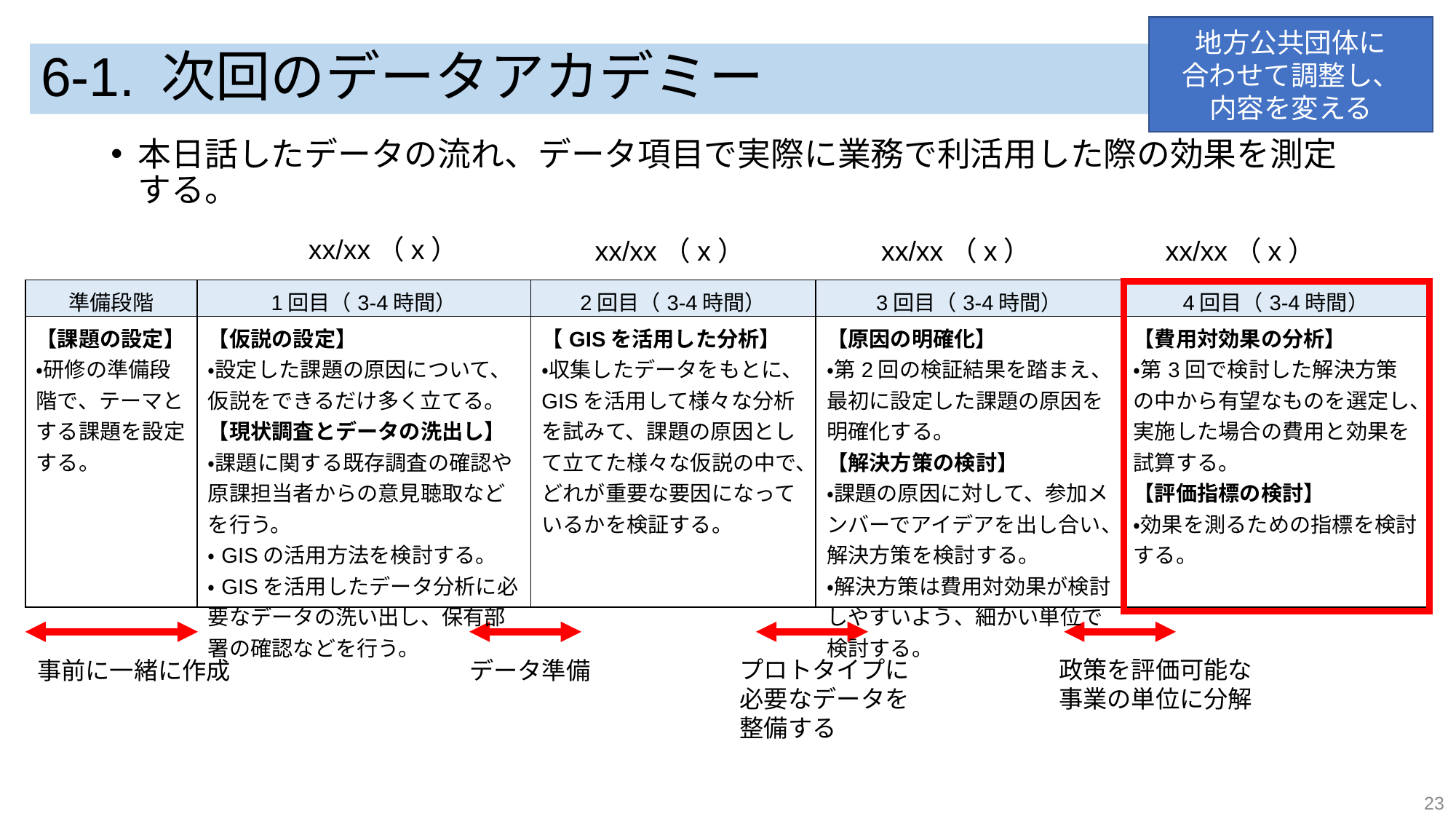

地方公共団体に
合わせて調整し、
内容を変える
# 6-1. 次回のデータアカデミー
本日話したデータの流れ、データ項目で実際に業務で利活用した際の効果を測定する。

xx/xx（x）
xx/xx（x）
xx/xx（x）
xx/xx（x）
| 準備段階 | 1回目（3-4時間） | 2回目（3-4時間） | 3回目（3-4時間） | 4回目（3-4時間） |
| --- | --- | --- | --- | --- |
| 【課題の設定】 ・研修の準備段階で、テーマとする課題を設定する。 | 【仮説の設定】 ・設定した課題の原因について、仮説をできるだけ多く立てる。 【現状調査とデータの洗出し】 ・課題に関する既存調査の確認や原課担当者からの意見聴取などを行う。 ・GISの活用方法を検討する。 ・GISを活用したデータ分析に必要なデータの洗い出し、保有部署の確認などを行う。 | 【GISを活用した分析】 ・収集したデータをもとに、GISを活用して様々な分析を試みて、課題の原因として立てた様々な仮説の中で、どれが重要な要因になっているかを検証する。 | 【原因の明確化】 ・第2回の検証結果を踏まえ、最初に設定した課題の原因を明確化する。 【解決方策の検討】 ・課題の原因に対して、参加メンバーでアイデアを出し合い、解決方策を検討する。 ・解決方策は費用対効果が検討しやすいよう、細かい単位で検討する。 | 【費用対効果の分析】 ・第3回で検討した解決方策の中から有望なものを選定し、実施した場合の費用と効果を試算する。 【評価指標の検討】 ・効果を測るための指標を検討する。 |

政策を評価可能な
事業の単位に分解
プロトタイプに
必要なデータを
整備する
事前に一緒に作成
データ準備
23